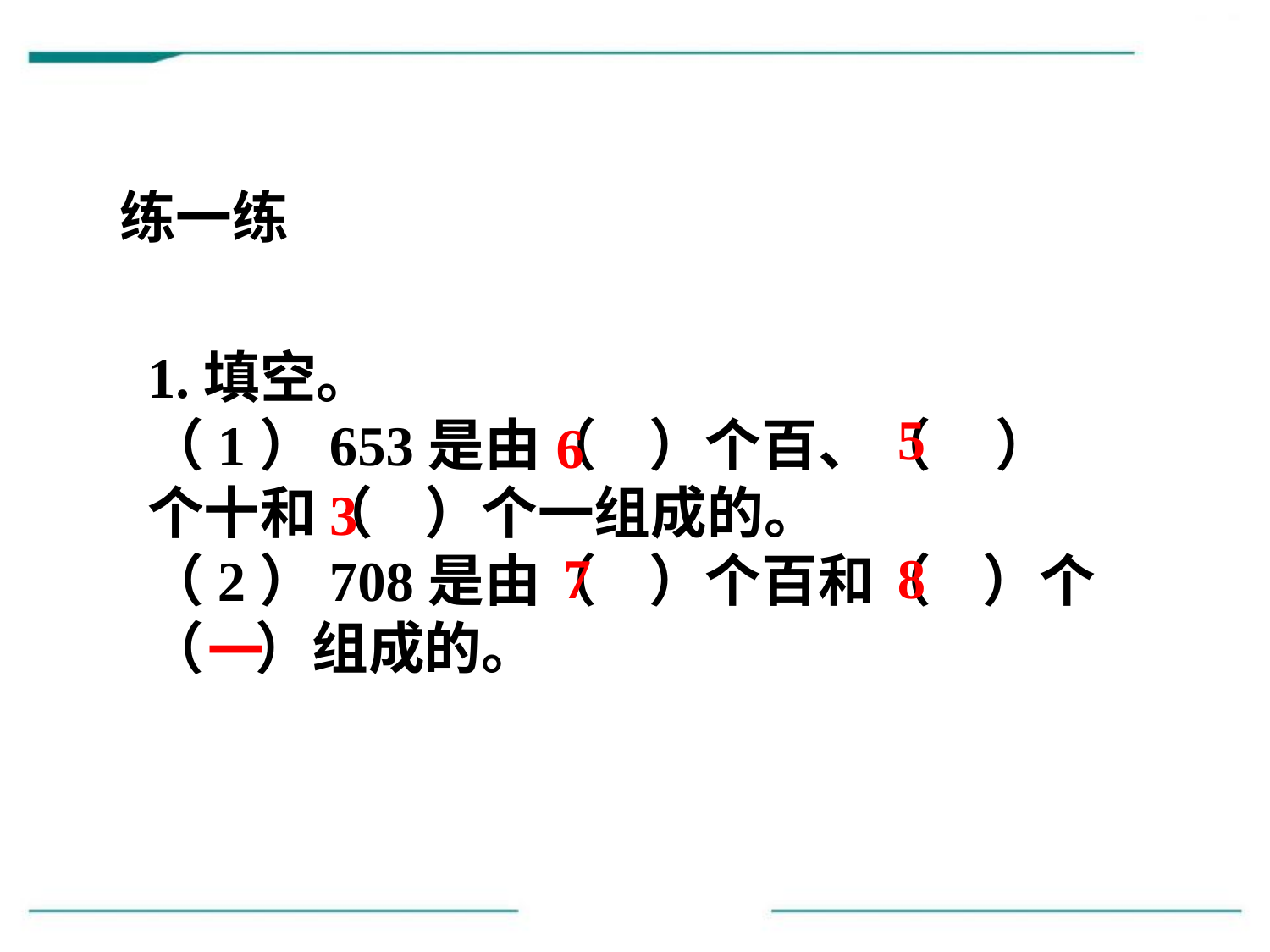

练一练
1.填空。
（1）653是由（    ）个百、（     ）个十和（    ）个一组成的。
（2）708是由（    ）个百和（    ）个（    ）组成的。
5
6
3
7
8
一